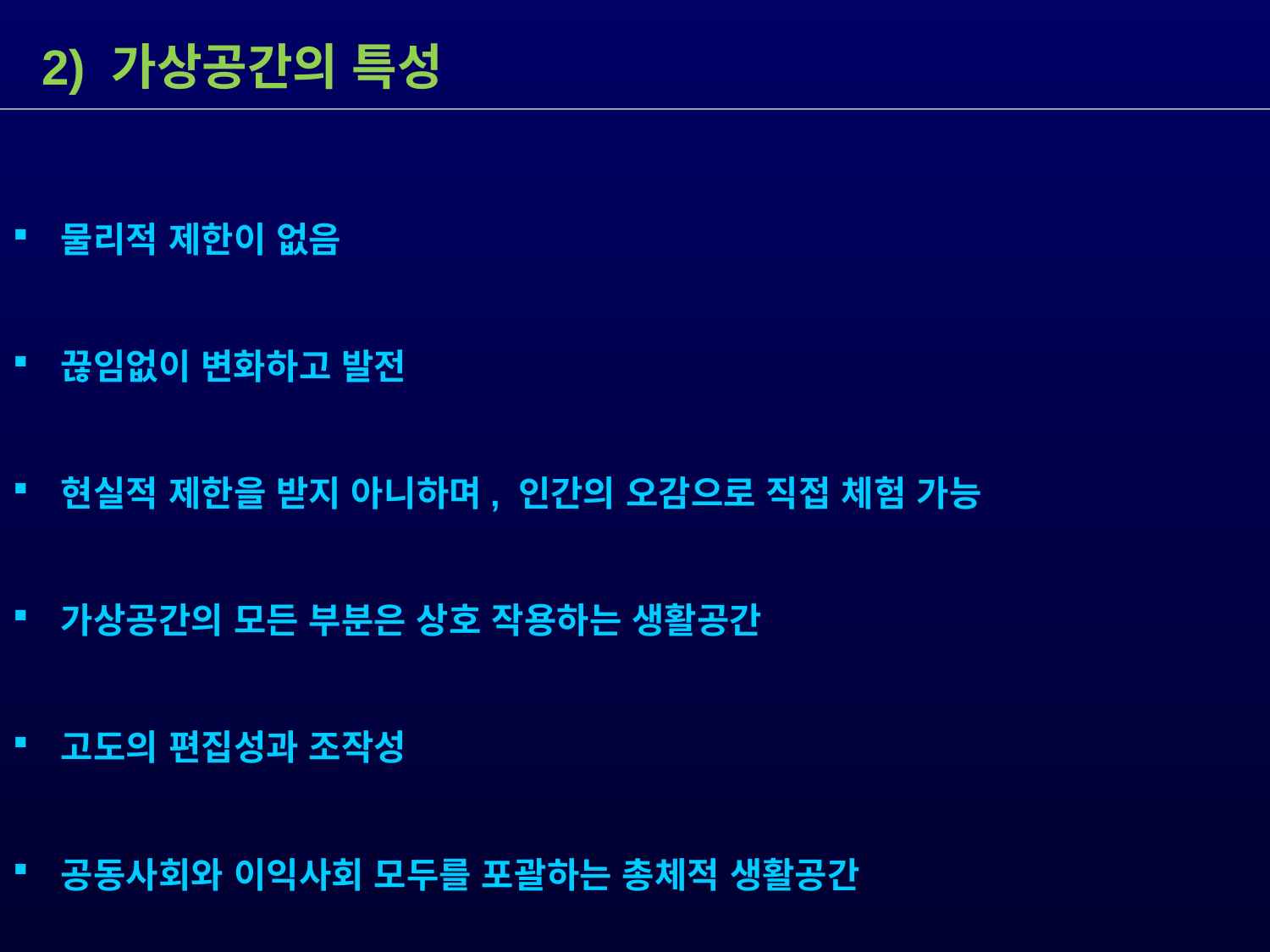

2) 가상공간의 특성

 물리적 제한이 없음
 끊임없이 변화하고 발전
 현실적 제한을 받지 아니하며, 인간의 오감으로 직접 체험 가능
 가상공간의 모든 부분은 상호 작용하는 생활공간
 고도의 편집성과 조작성
 공동사회와 이익사회 모두를 포괄하는 총체적 생활공간